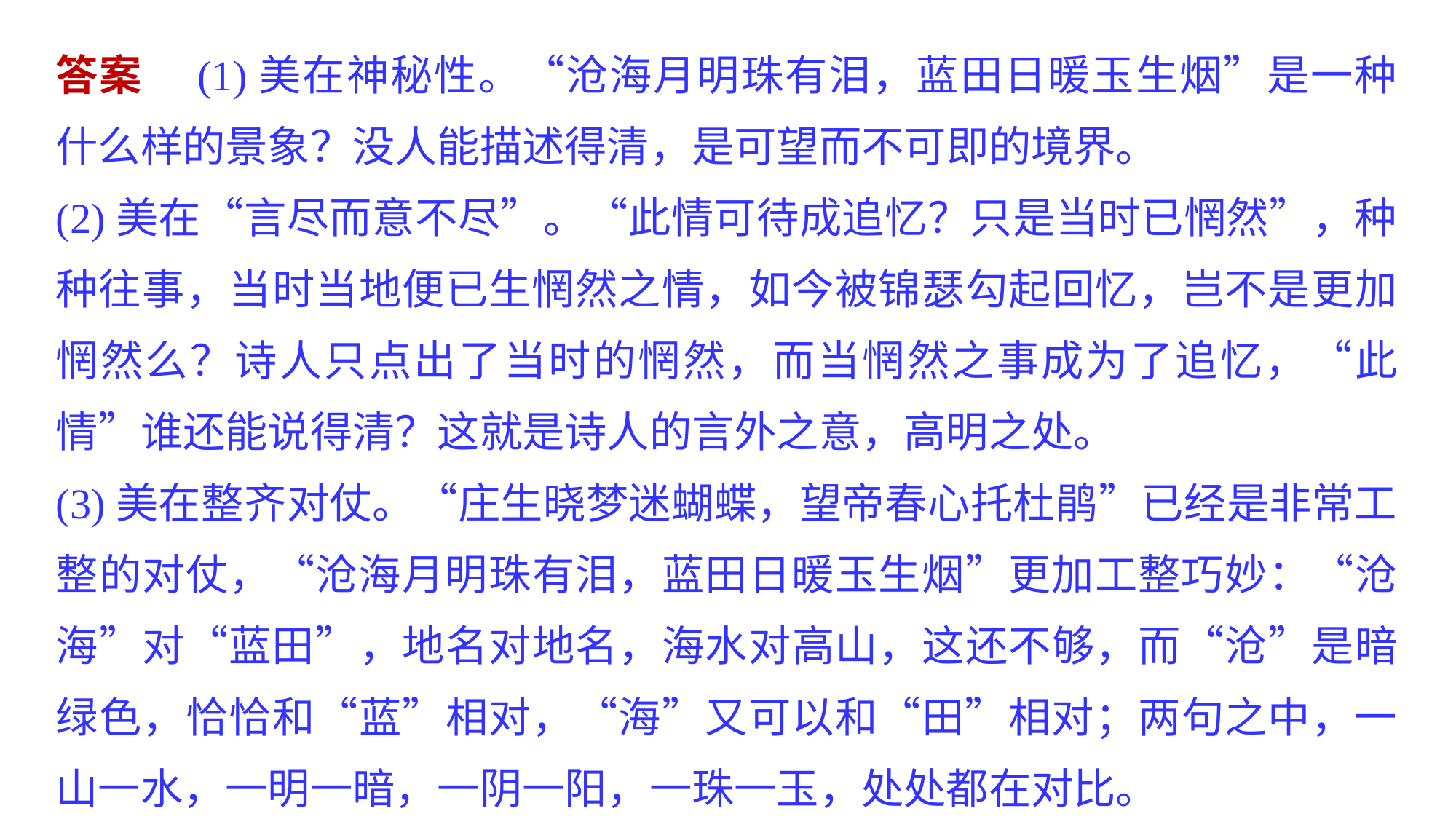

答案　(1)美在神秘性。“沧海月明珠有泪，蓝田日暖玉生烟”是一种什么样的景象？没人能描述得清，是可望而不可即的境界。
(2)美在“言尽而意不尽”。“此情可待成追忆？只是当时已惘然”，种种往事，当时当地便已生惘然之情，如今被锦瑟勾起回忆，岂不是更加惘然么？诗人只点出了当时的惘然，而当惘然之事成为了追忆，“此情”谁还能说得清？这就是诗人的言外之意，高明之处。
(3)美在整齐对仗。“庄生晓梦迷蝴蝶，望帝春心托杜鹃”已经是非常工整的对仗，“沧海月明珠有泪，蓝田日暖玉生烟”更加工整巧妙：“沧海”对“蓝田”，地名对地名，海水对高山，这还不够，而“沧”是暗绿色，恰恰和“蓝”相对，“海”又可以和“田”相对；两句之中，一山一水，一明一暗，一阴一阳，一珠一玉，处处都在对比。